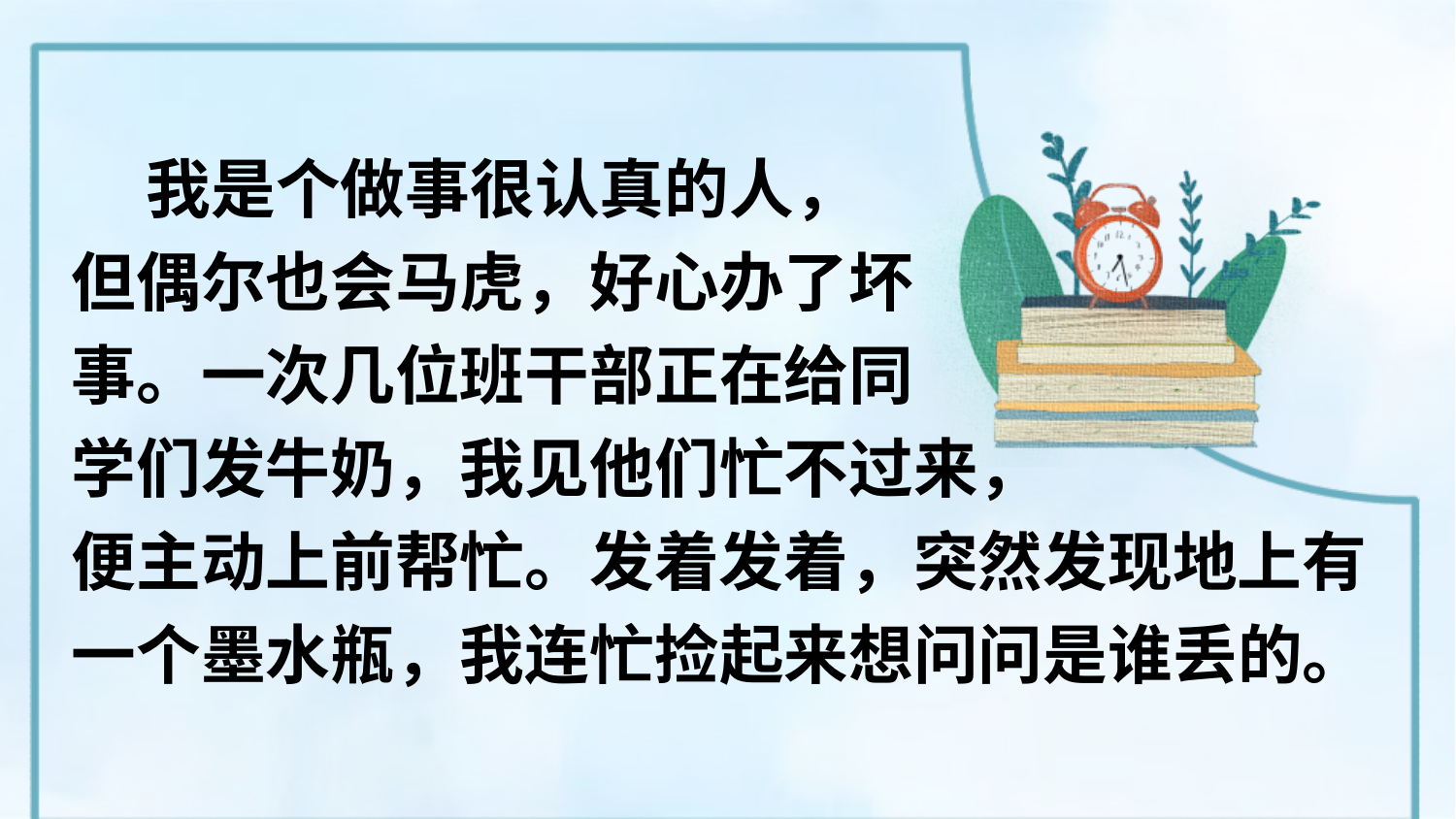

我是个做事很认真的人，
但偶尔也会马虎，好心办了坏
事。一次几位班干部正在给同
学们发牛奶，我见他们忙不过来，
便主动上前帮忙。发着发着，突然发现地上有一个墨水瓶，我连忙捡起来想问问是谁丢的。